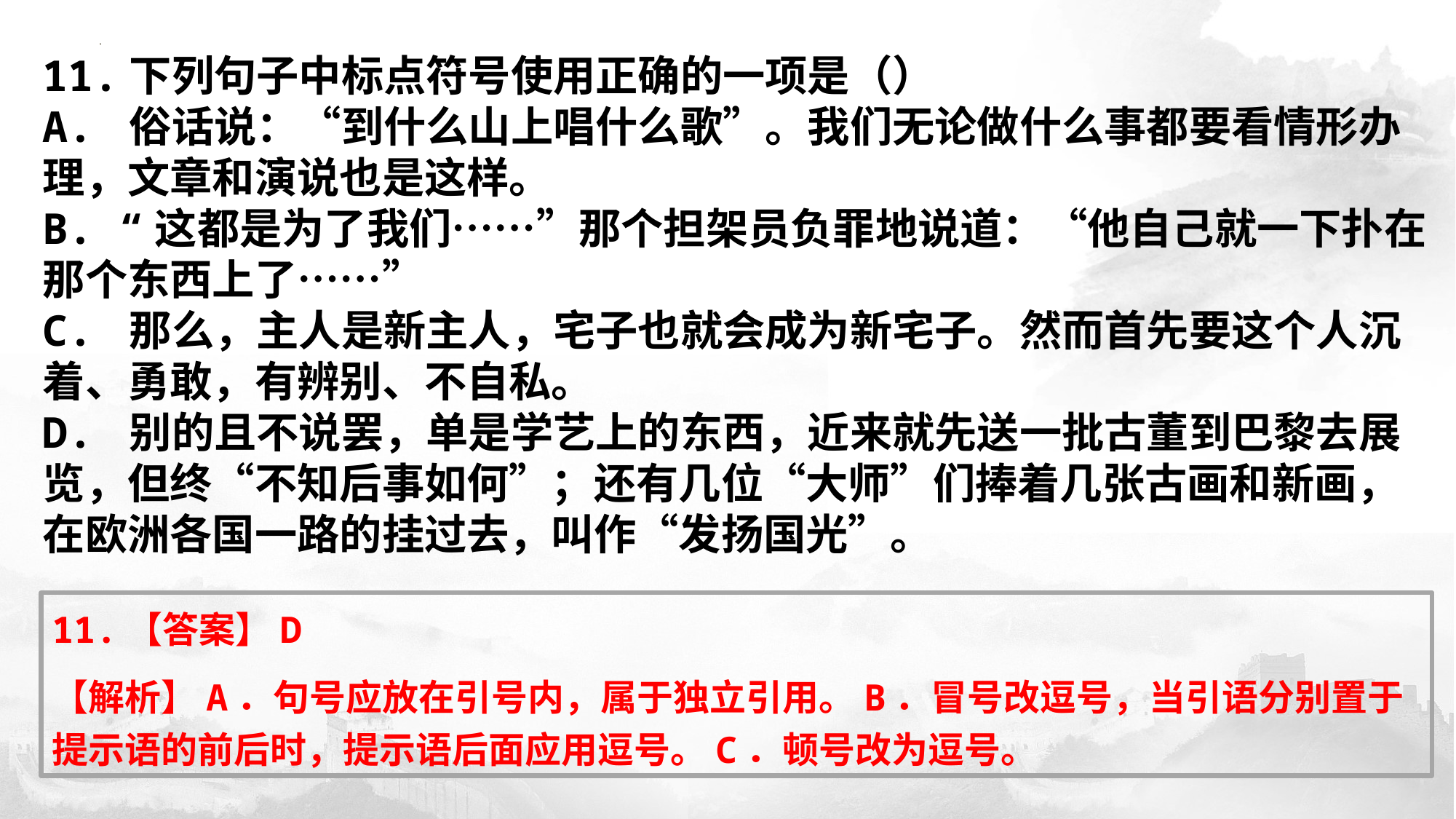

​11.下列句子中标点符号使用正确的一项是（）
A. 俗话说：“到什么山上唱什么歌”。我们无论做什么事都要看情形办理，文章和演说也是这样。
B. “这都是为了我们……”那个担架员负罪地说道：“他自己就一下扑在那个东西上了……”
C. 那么，主人是新主人，宅子也就会成为新宅子。然而首先要这个人沉着、勇敢，有辨别、不自私。
D. 别的且不说罢，单是学艺上的东西，近来就先送一批古董到巴黎去展览，但终“不知后事如何”；还有几位“大师”们捧着几张古画和新画，在欧洲各国一路的挂过去，叫作“发扬国光”。
11.【答案】D
【解析】A．句号应放在引号内，属于独立引用。B．冒号改逗号，当引语分别置于提示语的前后时，提示语后面应用逗号。C．顿号改为逗号。